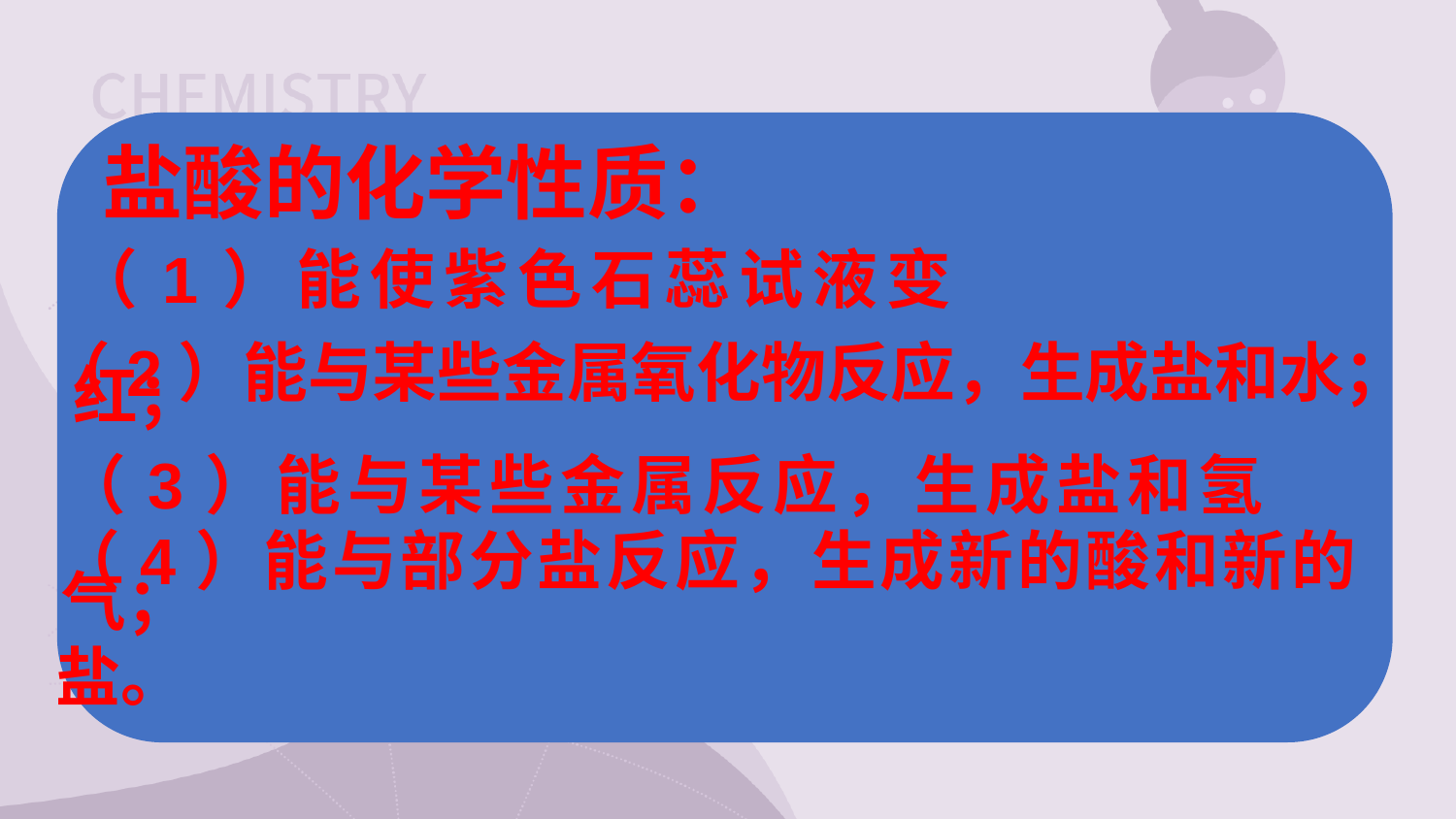

盐酸的化学性质：

（1）能使紫色石蕊试液变红；
（2）能与某些金属氧化物反应，生成盐和水；

（4）能与部分盐反应，生成新的酸和新的盐。
（3）能与某些金属反应，生成盐和氢气；